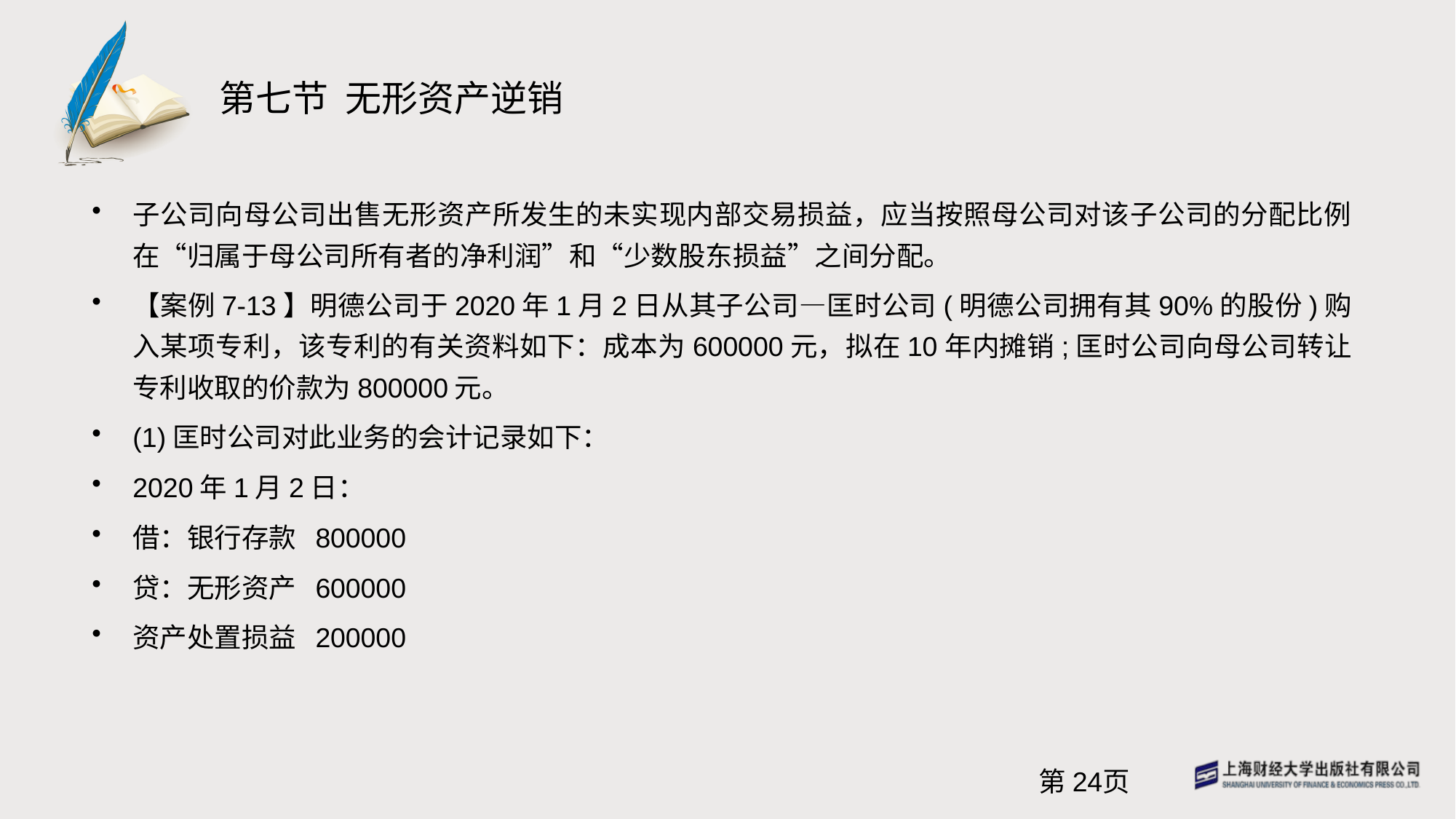

# 第七节  无形资产逆销
子公司向母公司出售无形资产所发生的未实现内部交易损益，应当按照母公司对该子公司的分配比例在“归属于母公司所有者的净利润”和“少数股东损益”之间分配。
【案例7-13】明德公司于2020年1月2日从其子公司—匡时公司(明德公司拥有其90%的股份)购入某项专利，该专利的有关资料如下：成本为600000元，拟在10年内摊销;匡时公司向母公司转让专利收取的价款为800000元。
(1)匡时公司对此业务的会计记录如下：
2020年1月2日：
借：银行存款  800000
贷：无形资产  600000
资产处置损益  200000

24